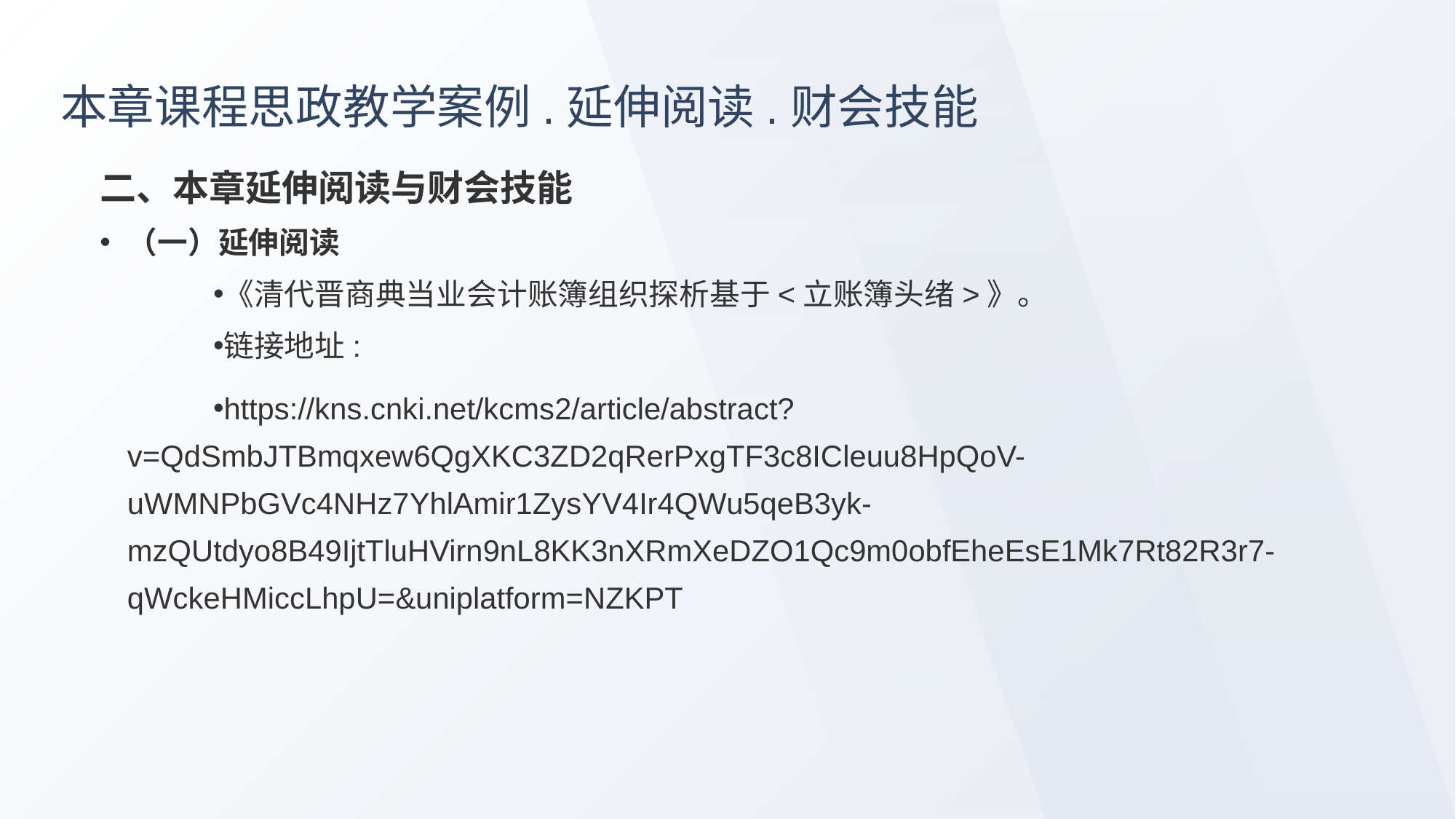

# 本章课程思政教学案例.延伸阅读.财会技能
二、本章延伸阅读与财会技能
（一）延伸阅读
《清代晋商典当业会计账簿组织探析基于<立账簿头绪>》。
链接地址:
https://kns.cnki.net/kcms2/article/abstract?v=QdSmbJTBmqxew6QgXKC3ZD2qRerPxgTF3c8ICleuu8HpQoV-uWMNPbGVc4NHz7YhlAmir1ZysYV4Ir4QWu5qeB3yk-mzQUtdyo8B49IjtTluHVirn9nL8KK3nXRmXeDZO1Qc9m0obfEheEsE1Mk7Rt82R3r7-qWckeHMiccLhpU=&uniplatform=NZKPT